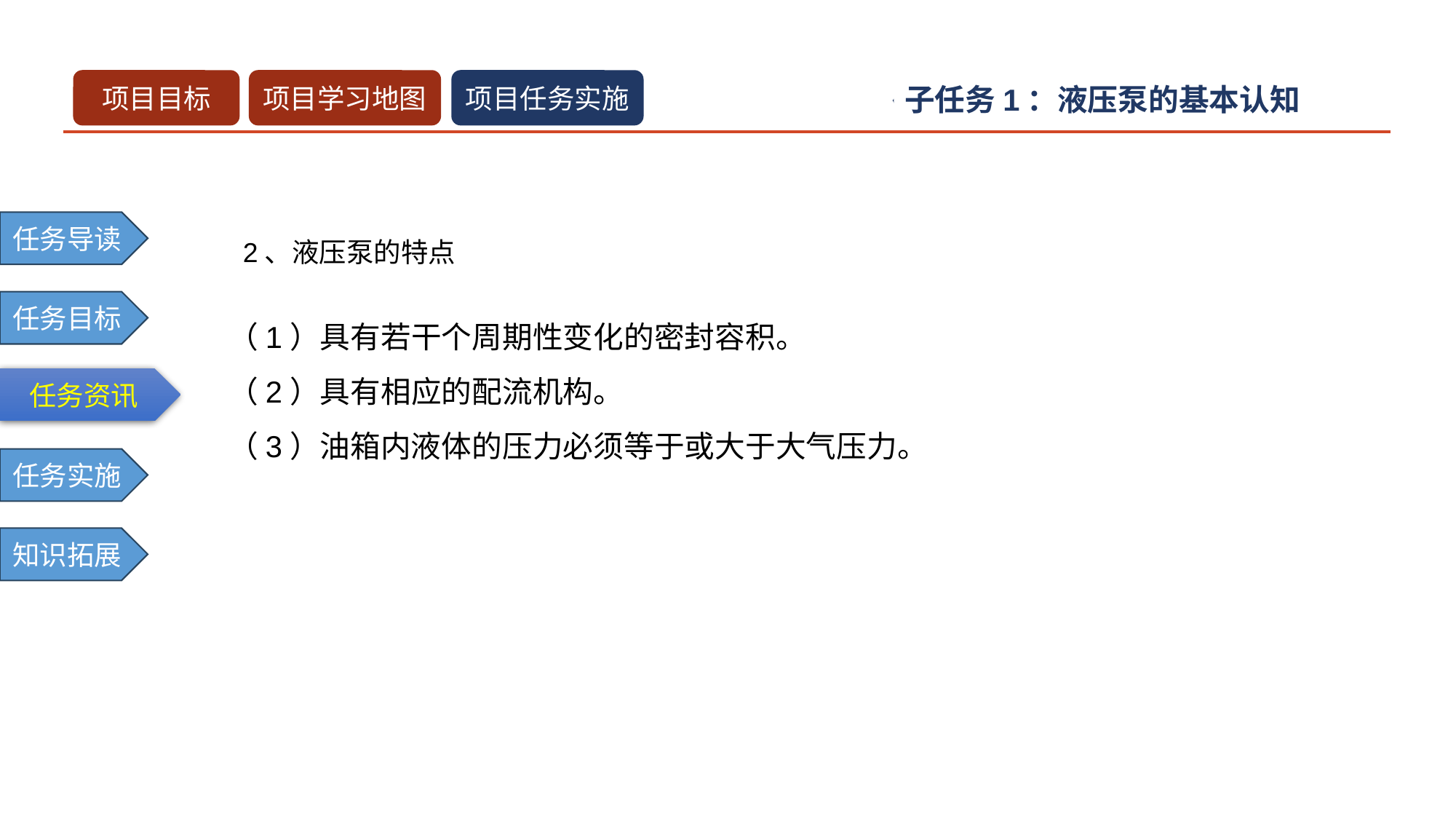

子任务1：液压泵的基本认知
2、液压泵的特点
（1）具有若干个周期性变化的密封容积。
（2）具有相应的配流机构。
（3）油箱内液体的压力必须等于或大于大气压力。